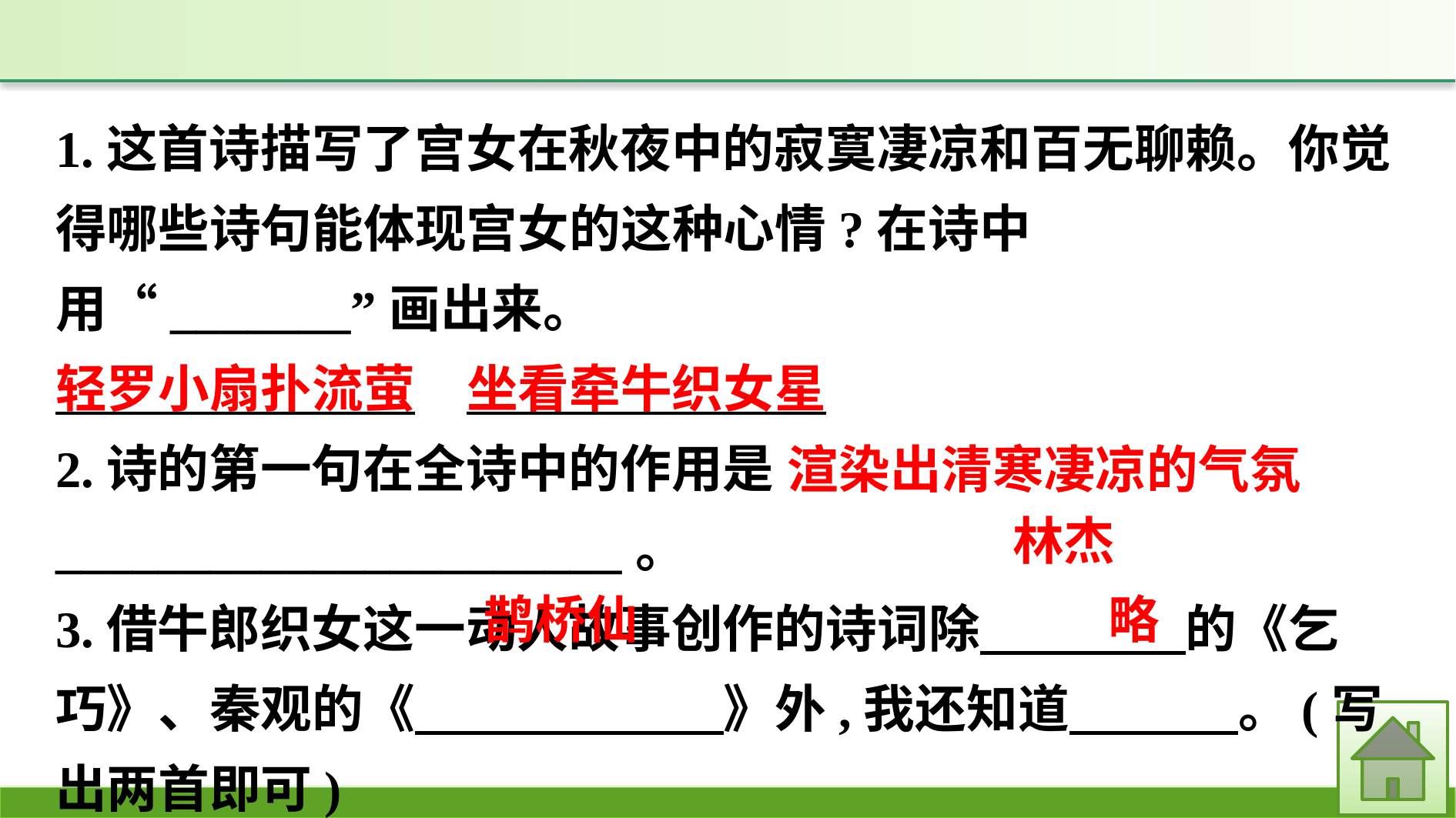

1.这首诗描写了宫女在秋夜中的寂寞凄凉和百无聊赖。你觉得哪些诗句能体现宫女的这种心情?在诗中用“_______”画出来。
轻罗小扇扑流萤　坐看牵牛织女星
2.诗的第一句在全诗中的作用是______________________。
3.借牛郎织女这一动人故事创作的诗词除　　　　的《乞巧》、秦观的《　　　　　　》外,我还知道　          。(写出两首即可)
渲染出清寒凄凉的气氛
林杰
鹊桥仙
略